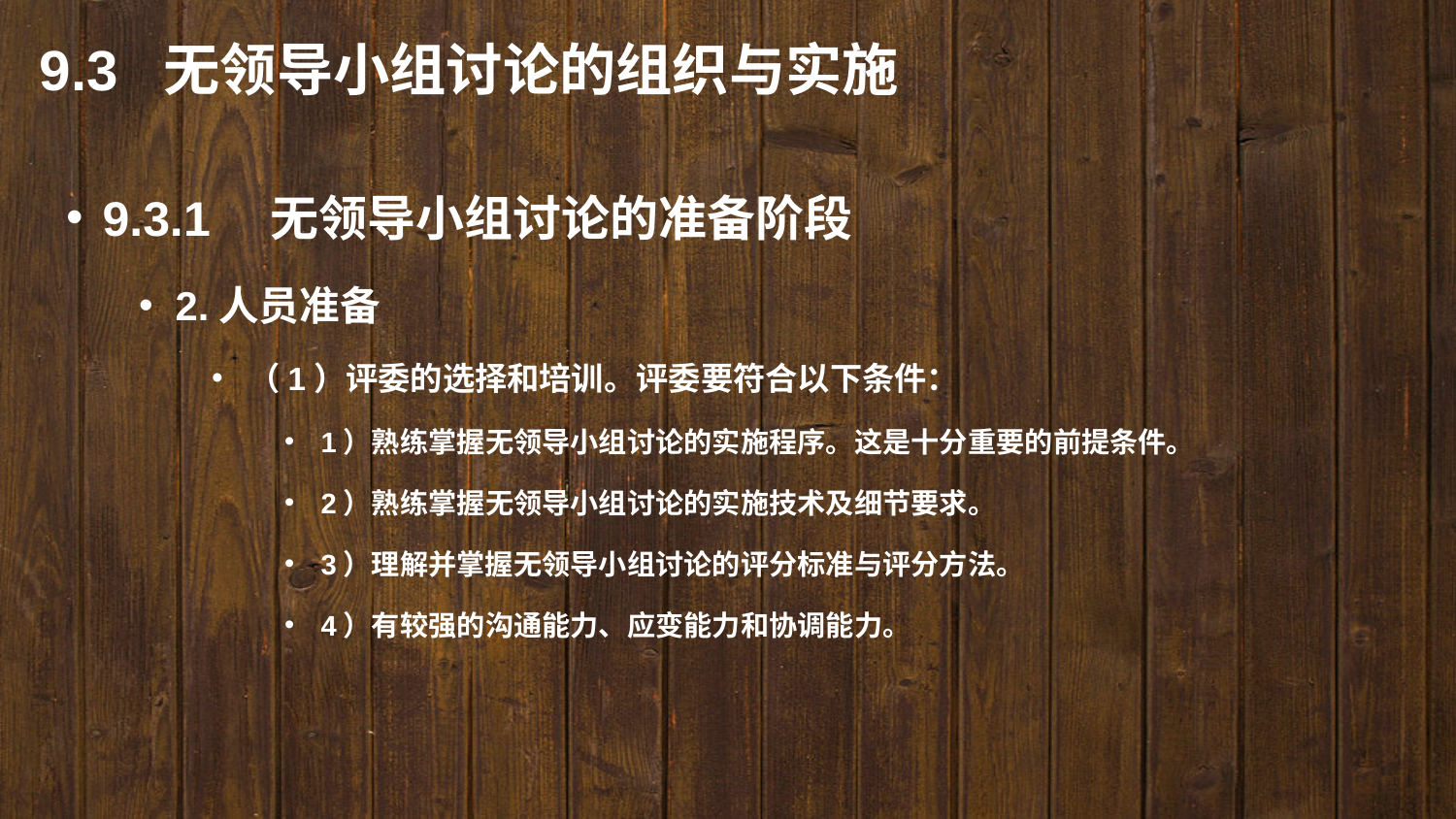

9.3  无领导小组讨论的组织与实施
9.3.1　无领导小组讨论的准备阶段
2.人员准备
（1）评委的选择和培训。评委要符合以下条件：
1）熟练掌握无领导小组讨论的实施程序。这是十分重要的前提条件。
2）熟练掌握无领导小组讨论的实施技术及细节要求。
3）理解并掌握无领导小组讨论的评分标准与评分方法。
4）有较强的沟通能力、应变能力和协调能力。